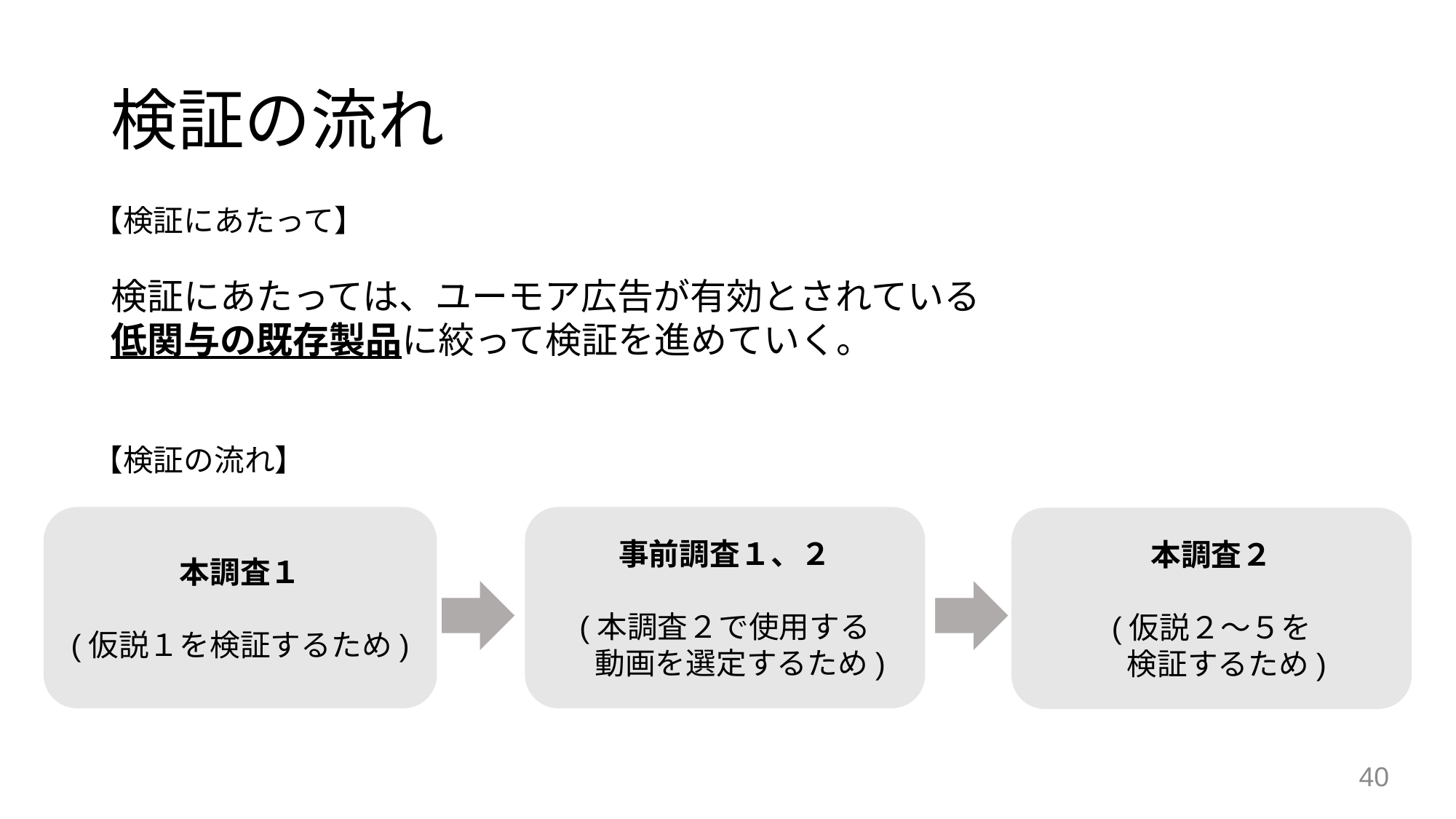

# 検証の流れ
【検証にあたって】
検証にあたっては、ユーモア広告が有効とされている
低関与の既存製品に絞って検証を進めていく。

【検証の流れ】
事前調査１、２

(本調査２で使用する
　動画を選定するため)
本調査１

(仮説１を検証するため)
本調査２

(仮説２～５を
　検証するため)

40